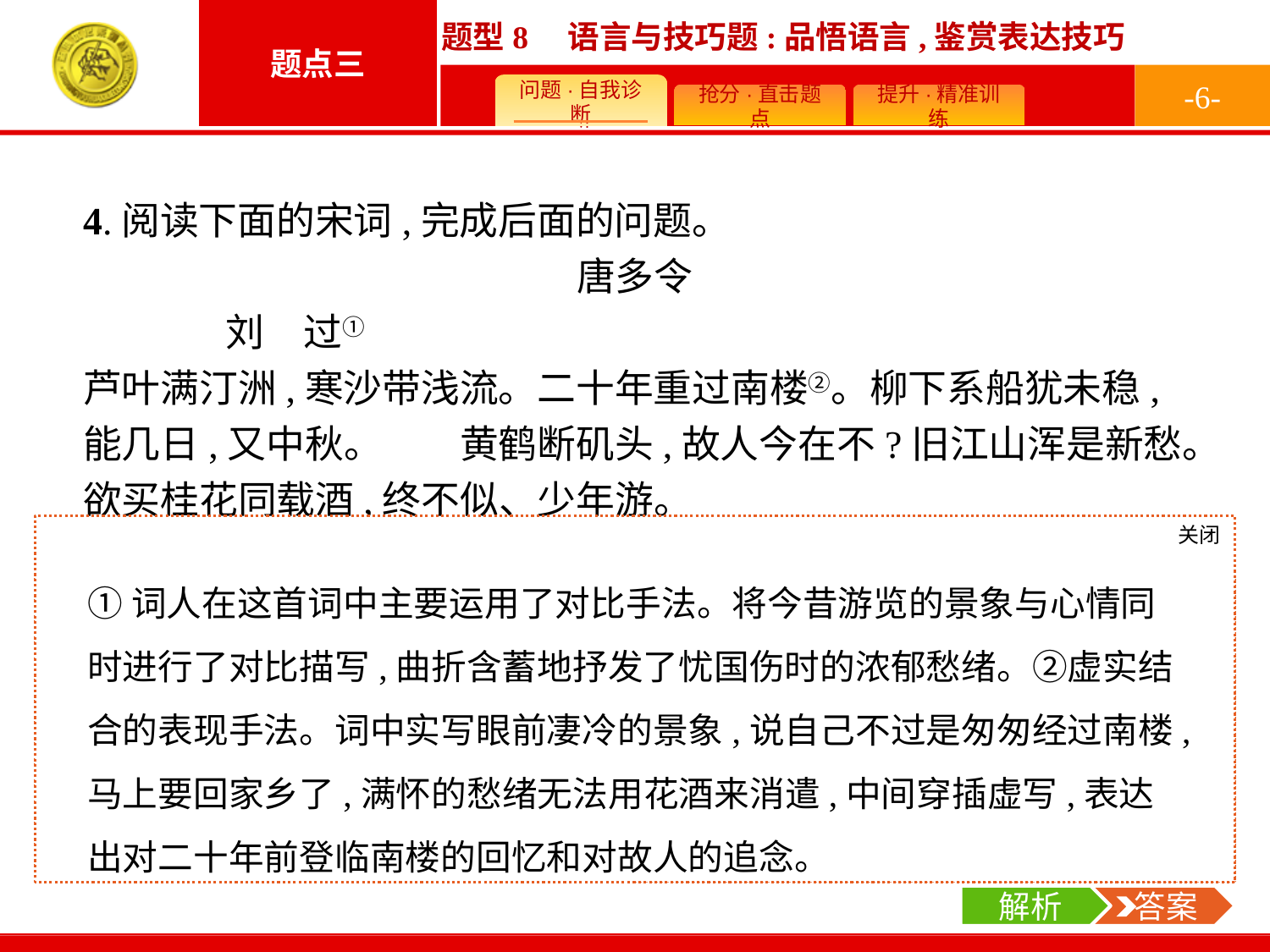

-6-
4.阅读下面的宋词,完成后面的问题。
唐多令
	刘　过①
芦叶满汀洲,寒沙带浅流。二十年重过南楼②。柳下系船犹未稳,能几日,又中秋。　　黄鹤断矶头,故人今在不?旧江山浑是新愁。欲买桂花同载酒,终不似、少年游。
注①刘过:作为辛派词人,与辛弃疾、陆游、陈亮等人有着较深的交往,他们“同声相应,同气相求”。②南楼:在武昌黄鹤山上,一名安远楼。当时武昌是南宋和金人交战的前方,很多词人登临黄鹤楼时都留下了深沉的作品。
请赏析这首词中主要运用的表现手法。

关闭
解析
  答案

①词人在这首词中主要运用了对比手法。将今昔游览的景象与心情同时进行了对比描写,曲折含蓄地抒发了忧国伤时的浓郁愁绪。②虚实结合的表现手法。词中实写眼前凄冷的景象,说自己不过是匆匆经过南楼,马上要回家乡了,满怀的愁绪无法用花酒来消遣,中间穿插虚写,表达出对二十年前登临南楼的回忆和对故人的追念。

关闭
解析

解答此题,首先要把握词的内容,从内容领悟手法。从内容上看,“二十年”“故人”“终不似、少年游”采用了对比的手法;结合眼前描写的实景“芦叶满汀洲,寒沙带浅流”和往日“黄鹤断矶头,故人今在不”的回忆,可以理解为借景抒情或虚实结合。要注意联系词人的情感分析。
解析
  答案